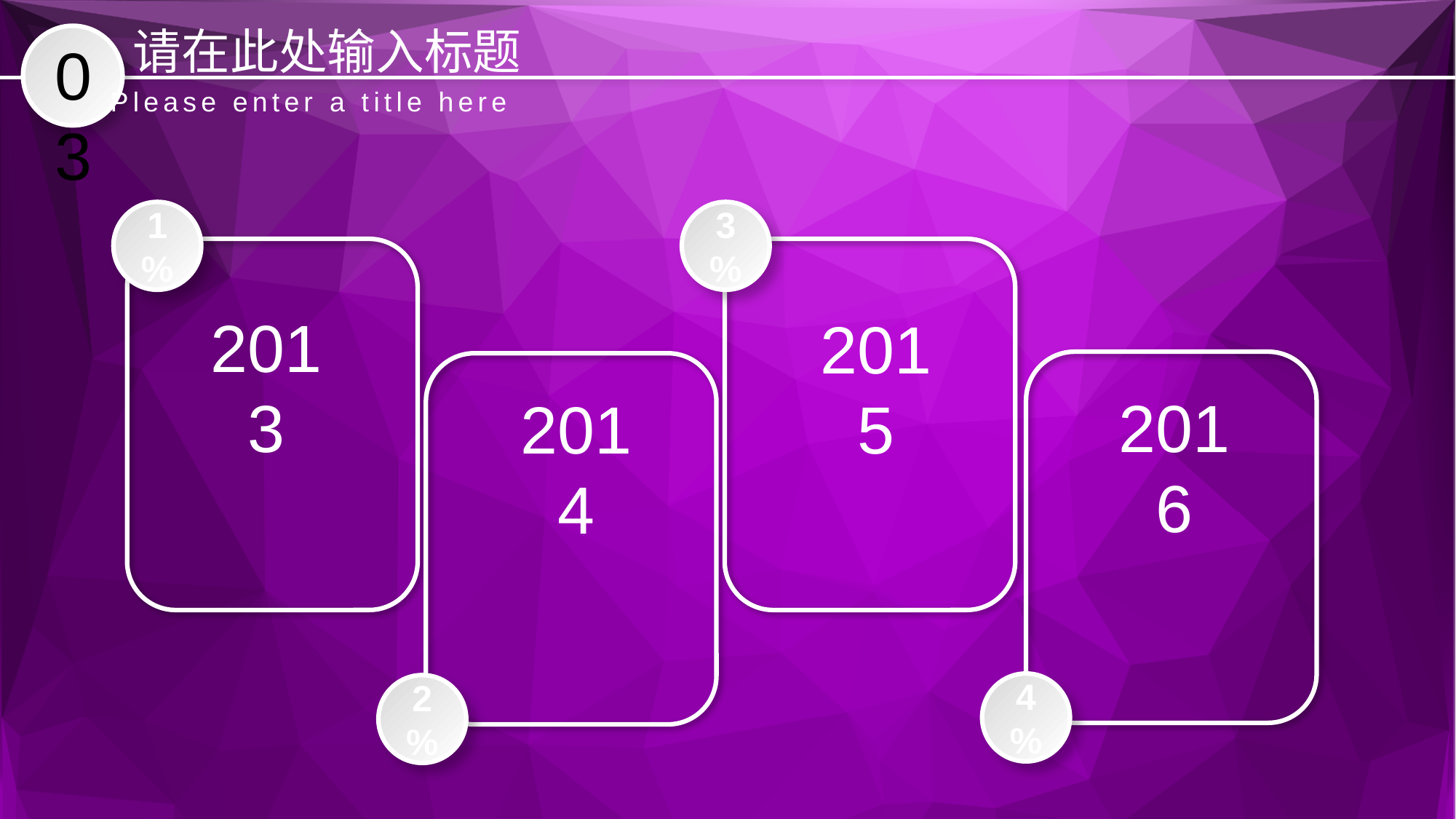

请在此处输入标题

03
Please enter a title here
1%
3%

2013
2015

2016
2014
4%
2%